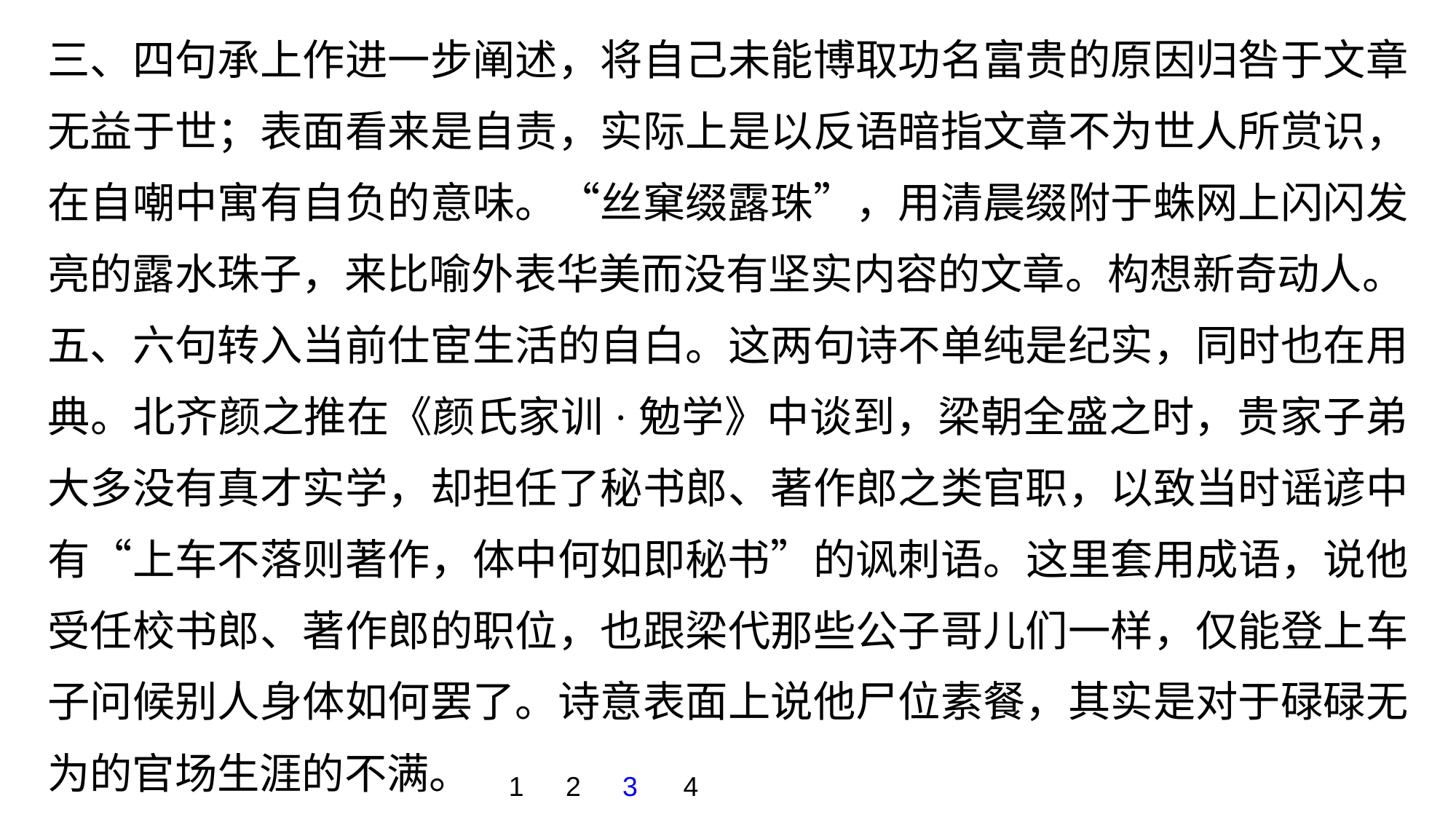

三、四句承上作进一步阐述，将自己未能博取功名富贵的原因归咎于文章无益于世；表面看来是自责，实际上是以反语暗指文章不为世人所赏识，在自嘲中寓有自负的意味。“丝窠缀露珠”，用清晨缀附于蛛网上闪闪发亮的露水珠子，来比喻外表华美而没有坚实内容的文章。构想新奇动人。
五、六句转入当前仕宦生活的自白。这两句诗不单纯是纪实，同时也在用典。北齐颜之推在《颜氏家训·勉学》中谈到，梁朝全盛之时，贵家子弟大多没有真才实学，却担任了秘书郎、著作郎之类官职，以致当时谣谚中有“上车不落则著作，体中何如即秘书”的讽刺语。这里套用成语，说他受任校书郎、著作郎的职位，也跟梁代那些公子哥儿们一样，仅能登上车子问候别人身体如何罢了。诗意表面上说他尸位素餐，其实是对于碌碌无为的官场生涯的不满。
1
2
3
4